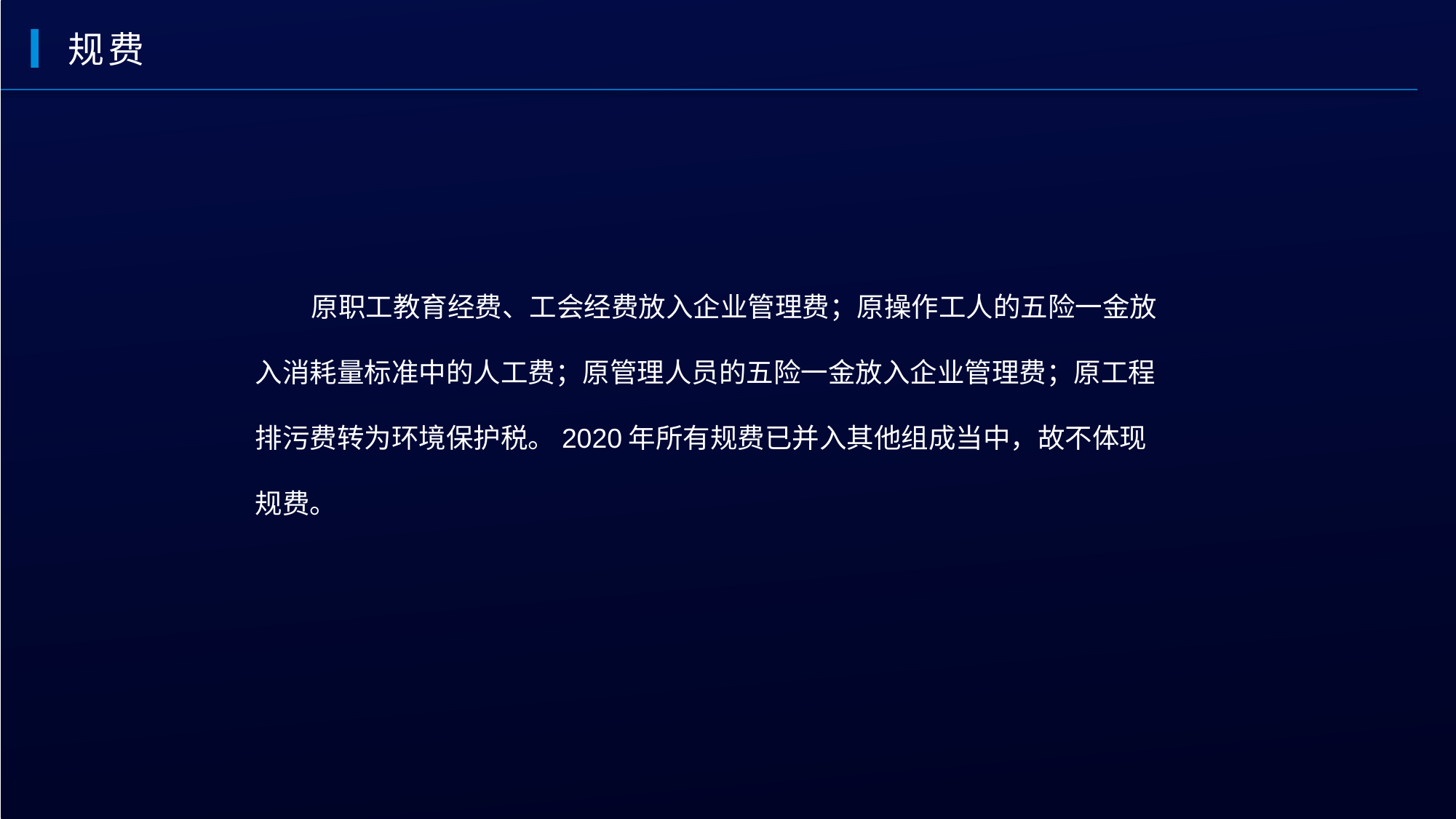

规费
        原职工教育经费、工会经费放入企业管理费；原操作工人的五险一金放入消耗量标准中的人工费；原管理人员的五险一金放入企业管理费；原工程排污费转为环境保护税。2020年所有规费已并入其他组成当中，故不体现规费。